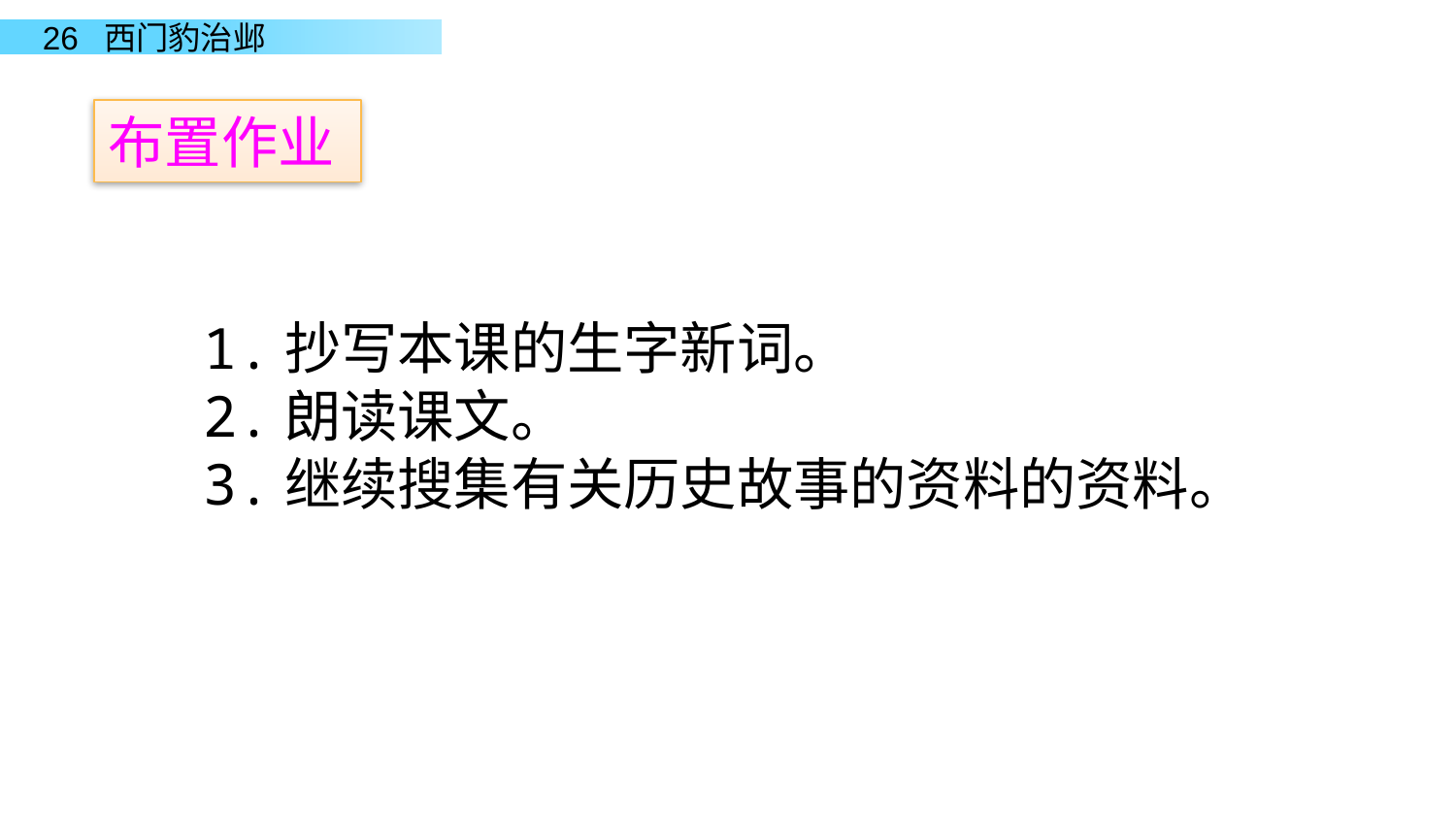

布置作业
 1.抄写本课的生字新词。
 2.朗读课文。
 3.继续搜集有关历史故事的资料的资料。